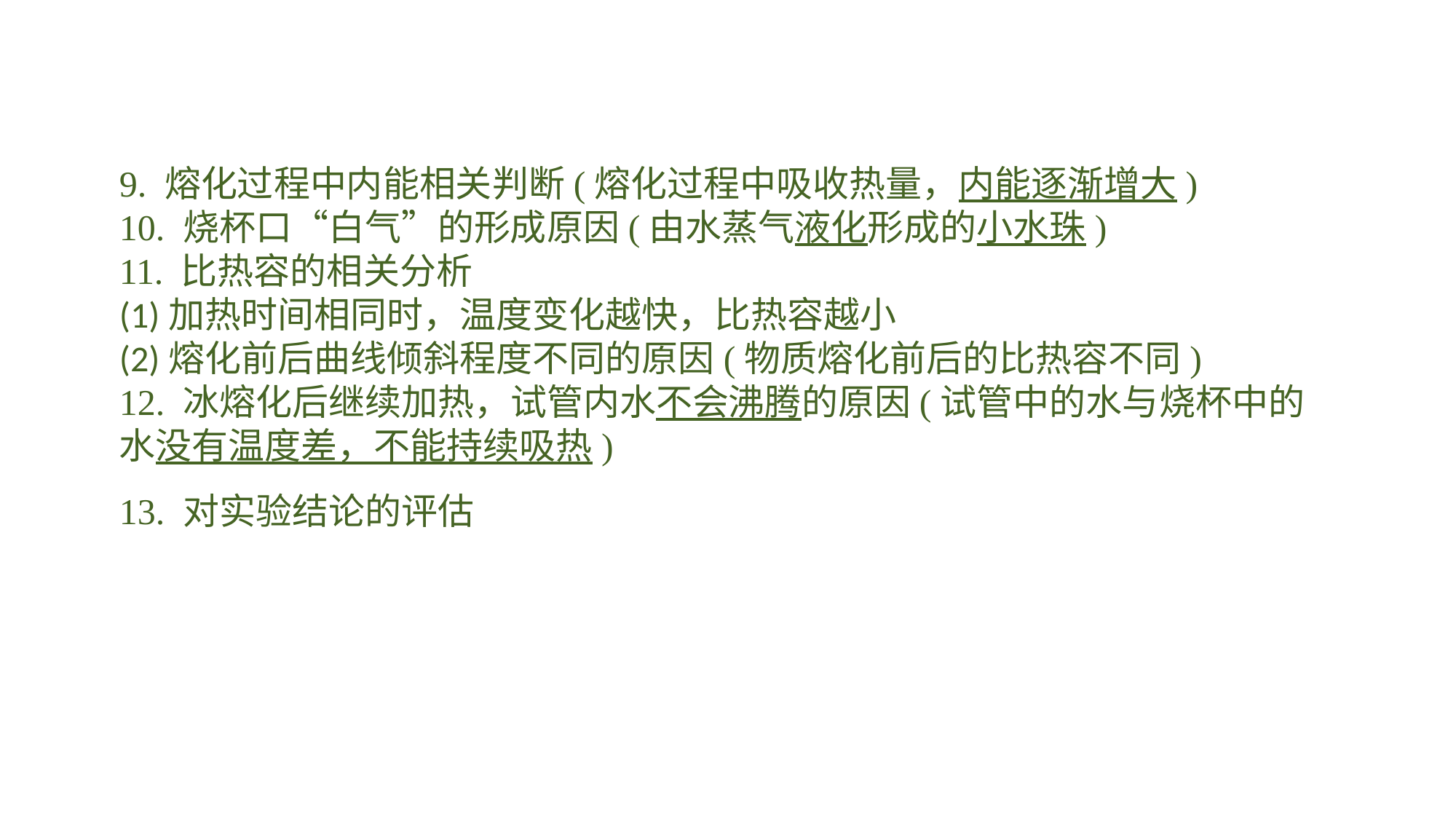

9. 熔化过程中内能相关判断(熔化过程中吸收热量，内能逐渐增大)10. 烧杯口“白气”的形成原因(由水蒸气液化形成的小水珠)11. 比热容的相关分析(1)加热时间相同时，温度变化越快，比热容越小(2)熔化前后曲线倾斜程度不同的原因(物质熔化前后的比热容不同)12. 冰熔化后继续加热，试管内水不会沸腾的原因(试管中的水与烧杯中的水没有温度差，不能持续吸热)13. 对实验结论的评估